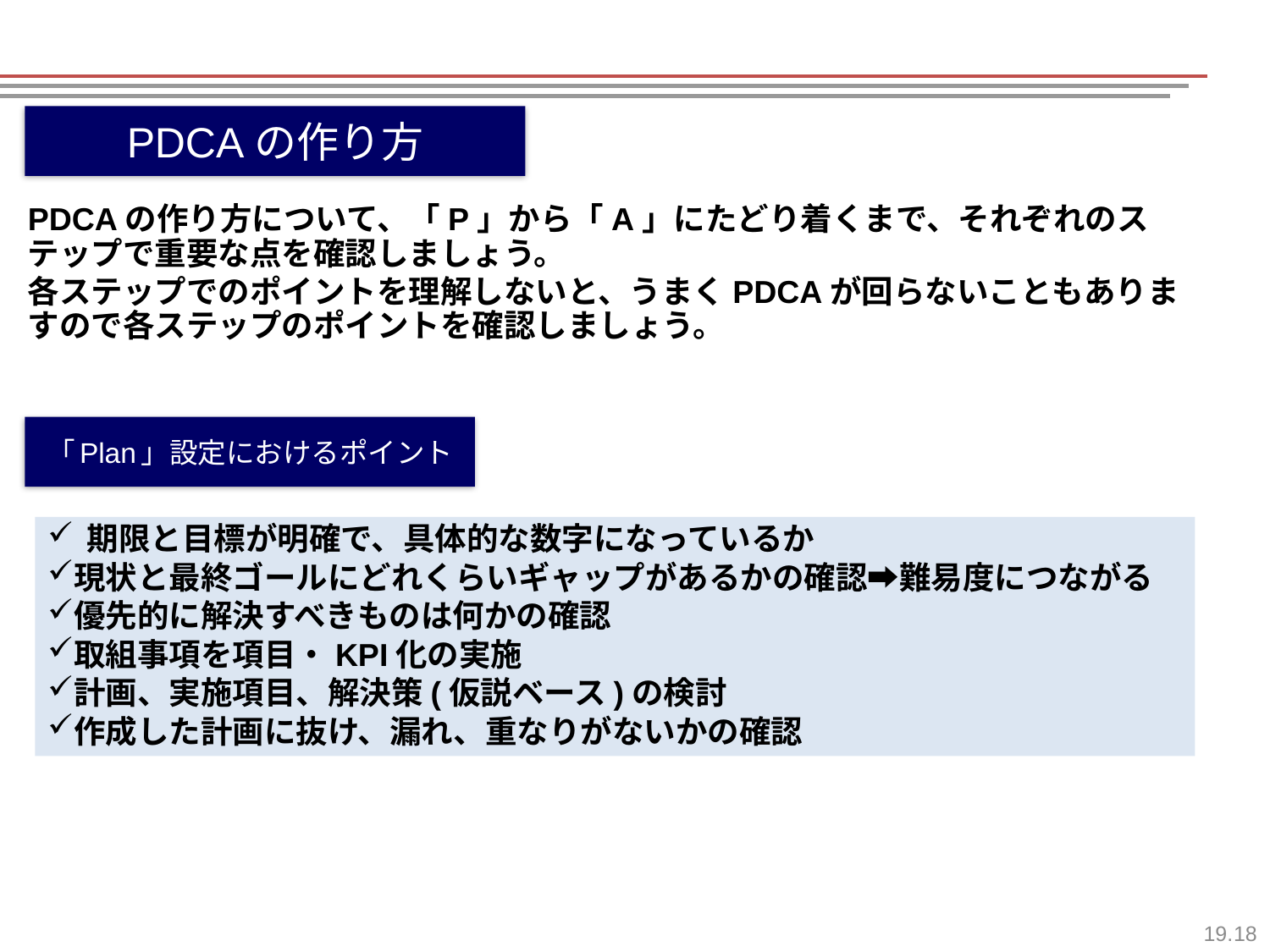

PDCAの作り方
PDCAの作り方について、「P」から「A」にたどり着くまで、それぞれのステップで重要な点を確認しましょう。
各ステップでのポイントを理解しないと、うまくPDCAが回らないこともありますので各ステップのポイントを確認しましょう。
「Plan」設定におけるポイント
期限と目標が明確で、具体的な数字になっているか
現状と最終ゴールにどれくらいギャップがあるかの確認➡難易度につながる
優先的に解決すべきものは何かの確認
取組事項を項目・KPI化の実施
計画、実施項目、解決策(仮説ベース)の検討
作成した計画に抜け、漏れ、重なりがないかの確認
18